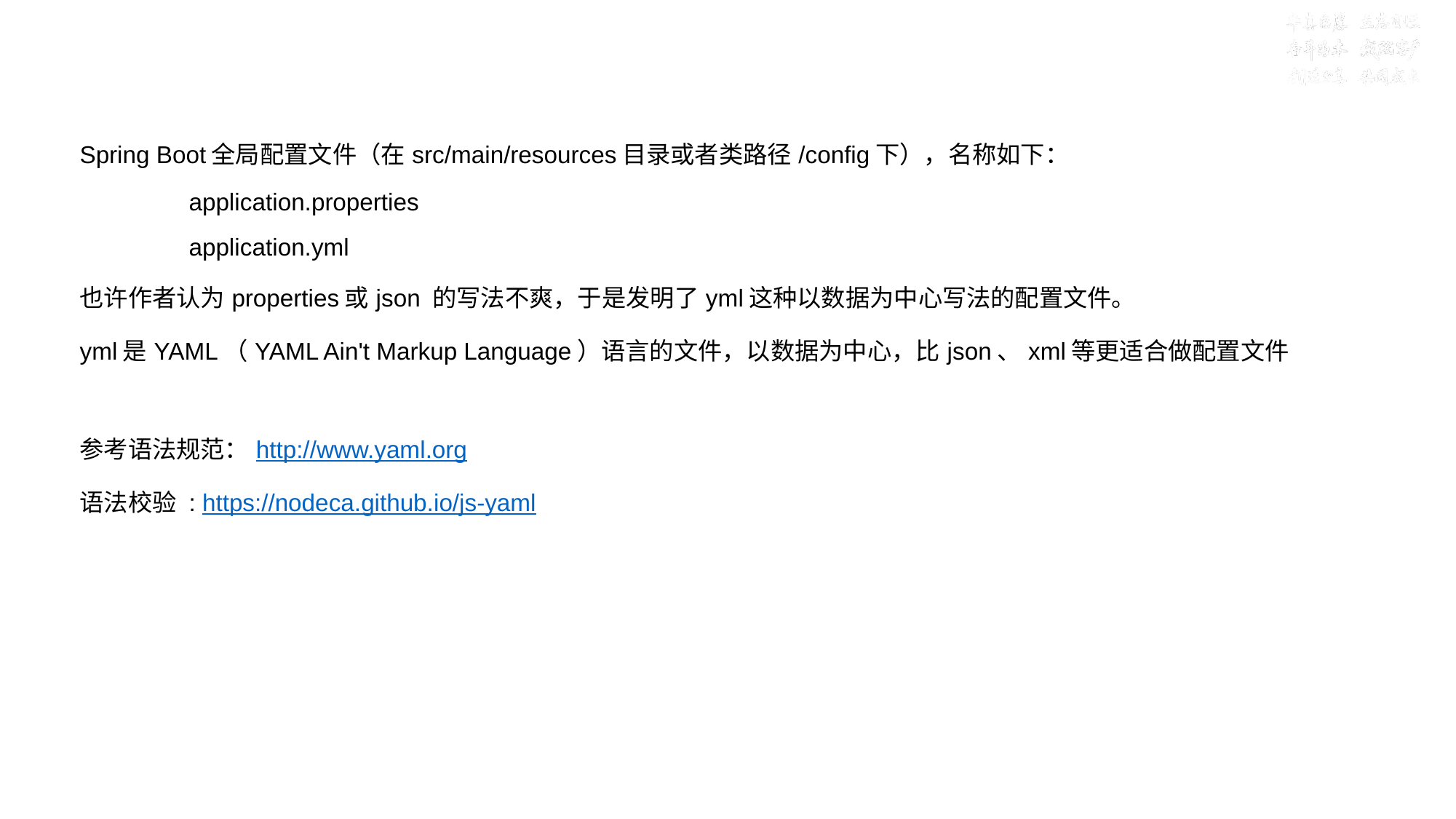

# 目标二：学会Spring Boot全局配置和yaml的语法
Spring Boot全局配置文件（在src/main/resources目录或者类路径/config下），名称如下：
	application.properties
	application.yml
也许作者认为properties或json 的写法不爽，于是发明了yml这种以数据为中心写法的配置文件。
yml是YAML（YAML Ain't Markup Language）语言的文件，以数据为中心，比json、xml等更适合做配置文件

参考语法规范：http://www.yaml.org
语法校验 : https://nodeca.github.io/js-yaml

22